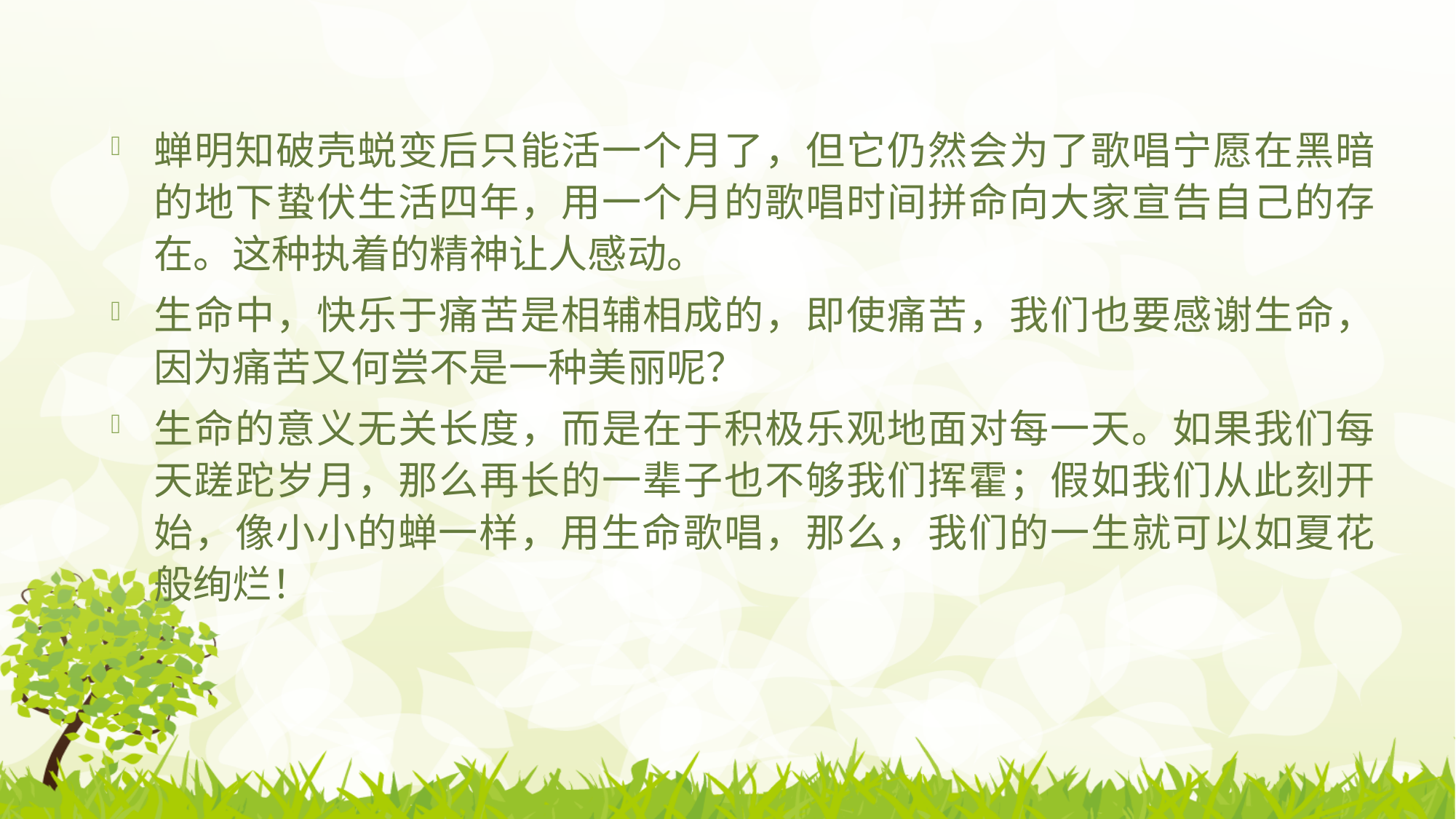

#
蝉明知破壳蜕变后只能活一个月了，但它仍然会为了歌唱宁愿在黑暗的地下蛰伏生活四年，用一个月的歌唱时间拼命向大家宣告自己的存在。这种执着的精神让人感动。
生命中，快乐于痛苦是相辅相成的，即使痛苦，我们也要感谢生命，因为痛苦又何尝不是一种美丽呢？
生命的意义无关长度，而是在于积极乐观地面对每一天。如果我们每天蹉跎岁月，那么再长的一辈子也不够我们挥霍；假如我们从此刻开始，像小小的蝉一样，用生命歌唱，那么，我们的一生就可以如夏花般绚烂！